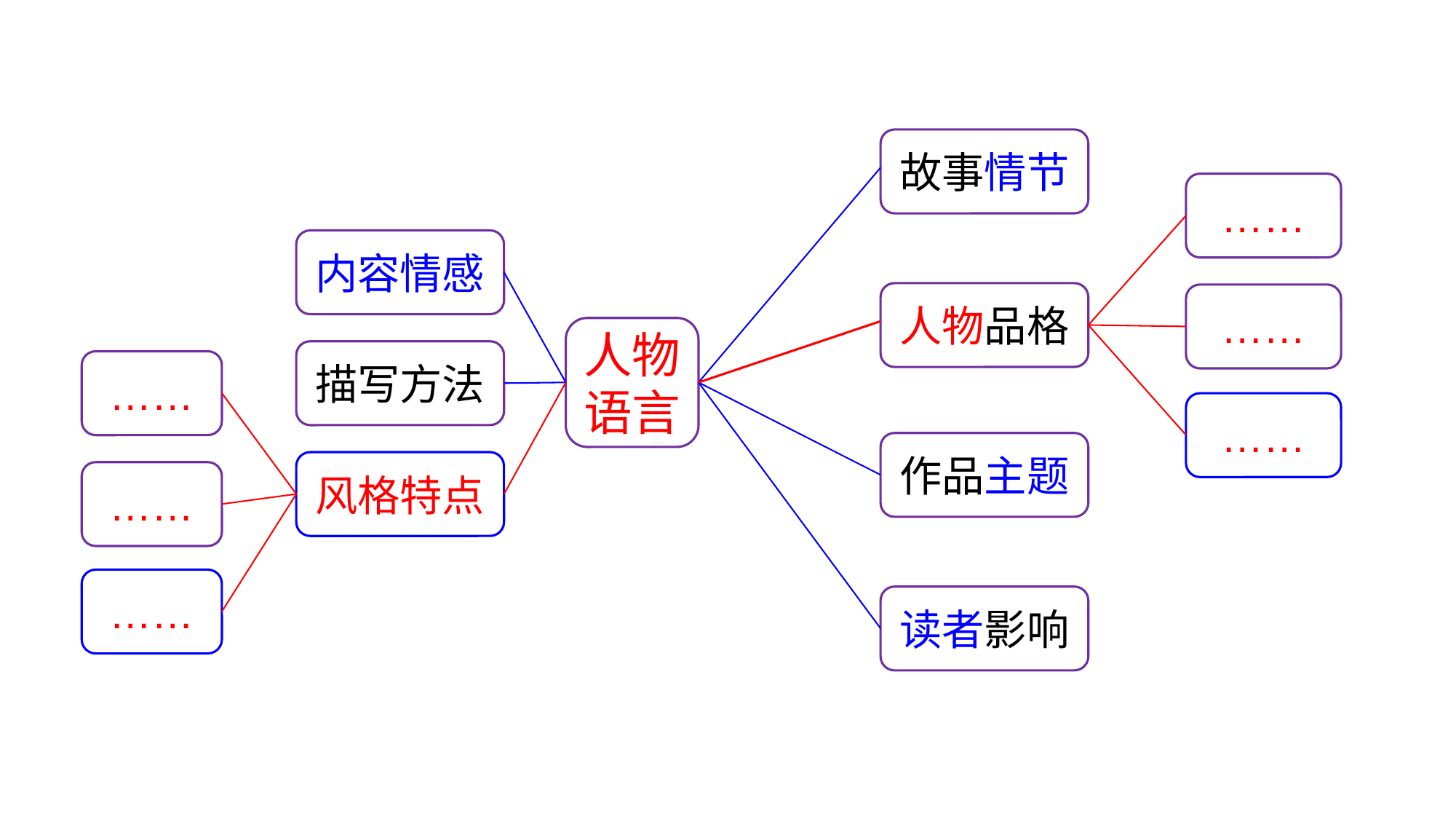

故事情节
……
内容情感
人物品格
……
人物语言
描写方法
……
……
作品主题
风格特点
……
……
读者影响